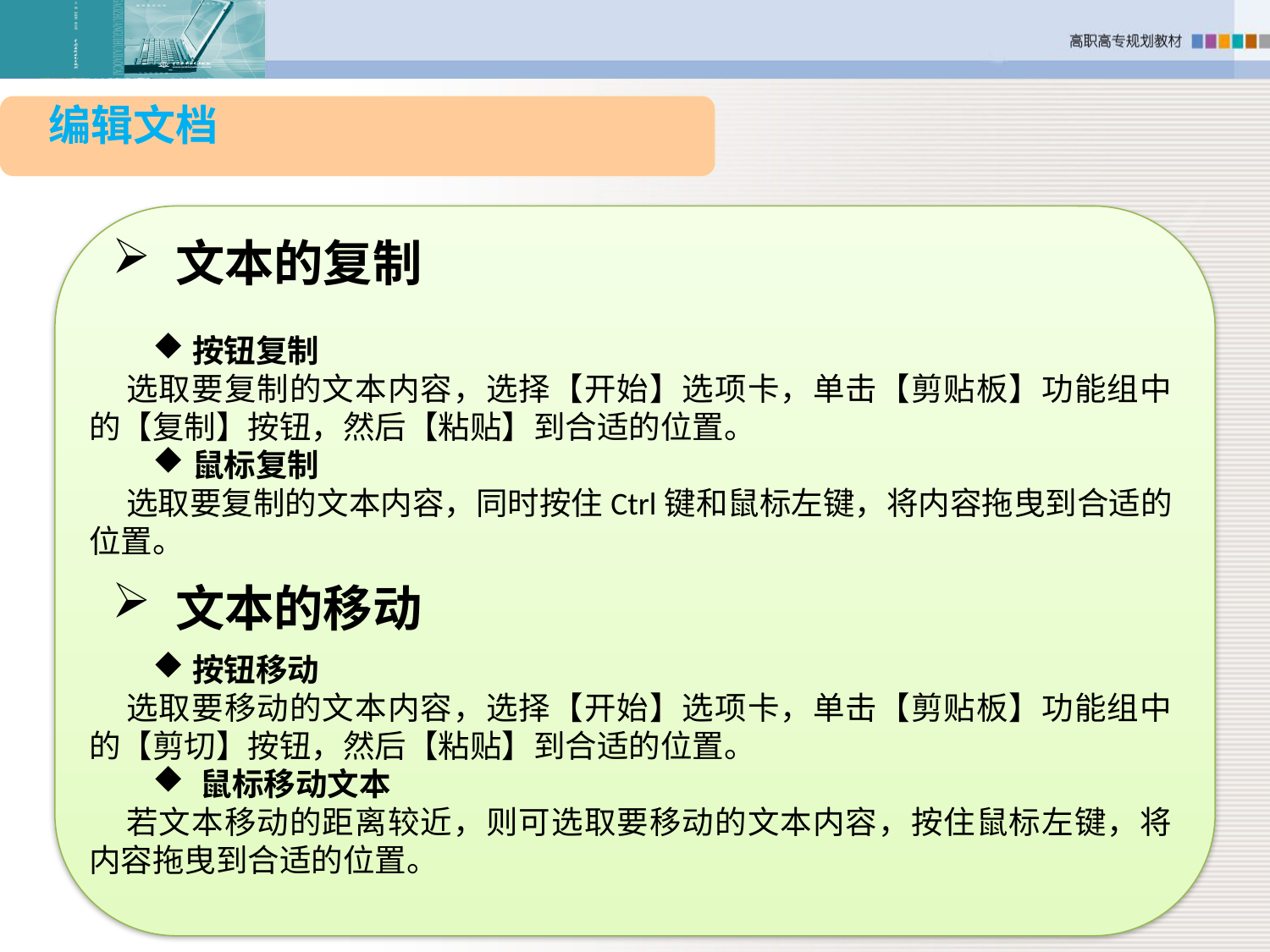

编辑文档

文本的复制
按钮复制
选取要复制的文本内容，选择【开始】选项卡，单击【剪贴板】功能组中的【复制】按钮，然后【粘贴】到合适的位置。
鼠标复制
选取要复制的文本内容，同时按住Ctrl键和鼠标左键，将内容拖曳到合适的位置。

文本的移动
按钮移动
选取要移动的文本内容，选择【开始】选项卡，单击【剪贴板】功能组中的【剪切】按钮，然后【粘贴】到合适的位置。
鼠标移动文本
若文本移动的距离较近，则可选取要移动的文本内容，按住鼠标左键，将内容拖曳到合适的位置。